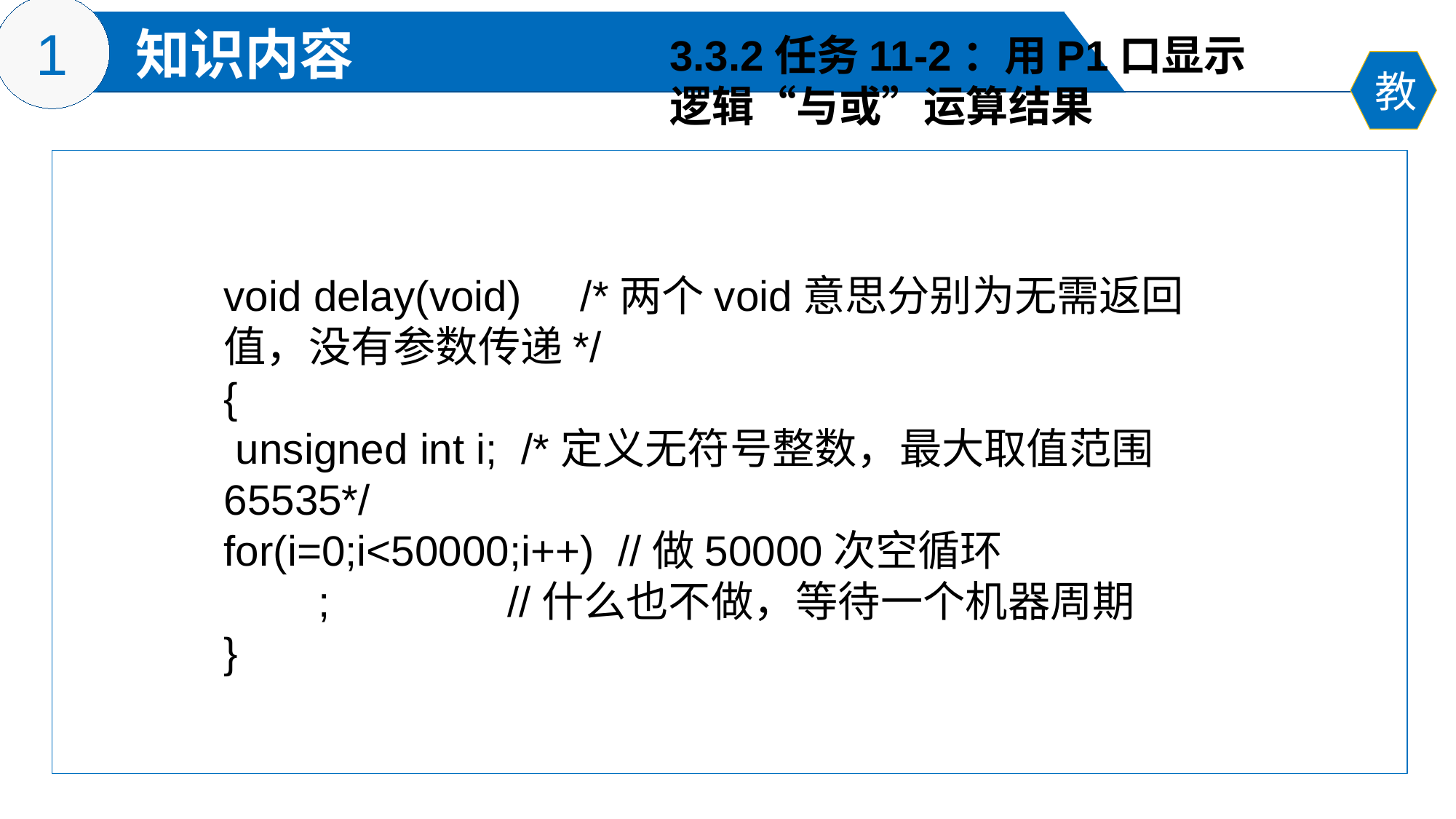

3.3.2任务11-2：用P1口显示
逻辑“与或”运算结果
void delay(void)     /*两个void意思分别为无需返回值，没有参数传递*/
{
 unsigned int i;  /*定义无符号整数，最大取值范围65535*/
for(i=0;i<50000;i++)  //做50000次空循环
        ;               //什么也不做，等待一个机器周期
}